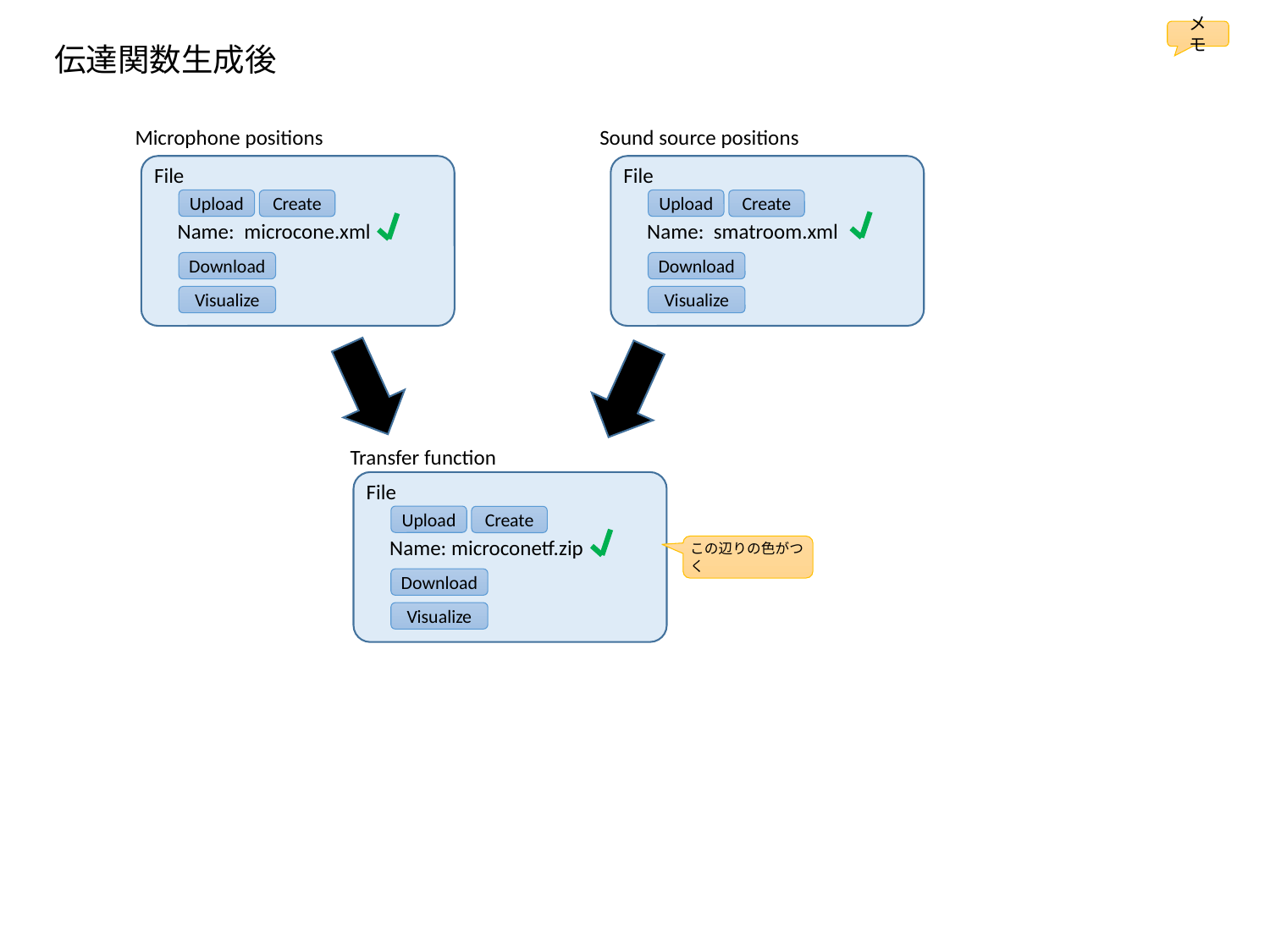

メモ
伝達関数生成後
Microphone positions
Sound source positions

File
File
Upload
Upload
Create
Create
Name:  microcone.xml
Name:  smatroom.xml
Download
Download
Visualize
Visualize

Transfer function

File
Upload
Create
Name: microconetf.zip
この辺りの色がつく
Download
Visualize